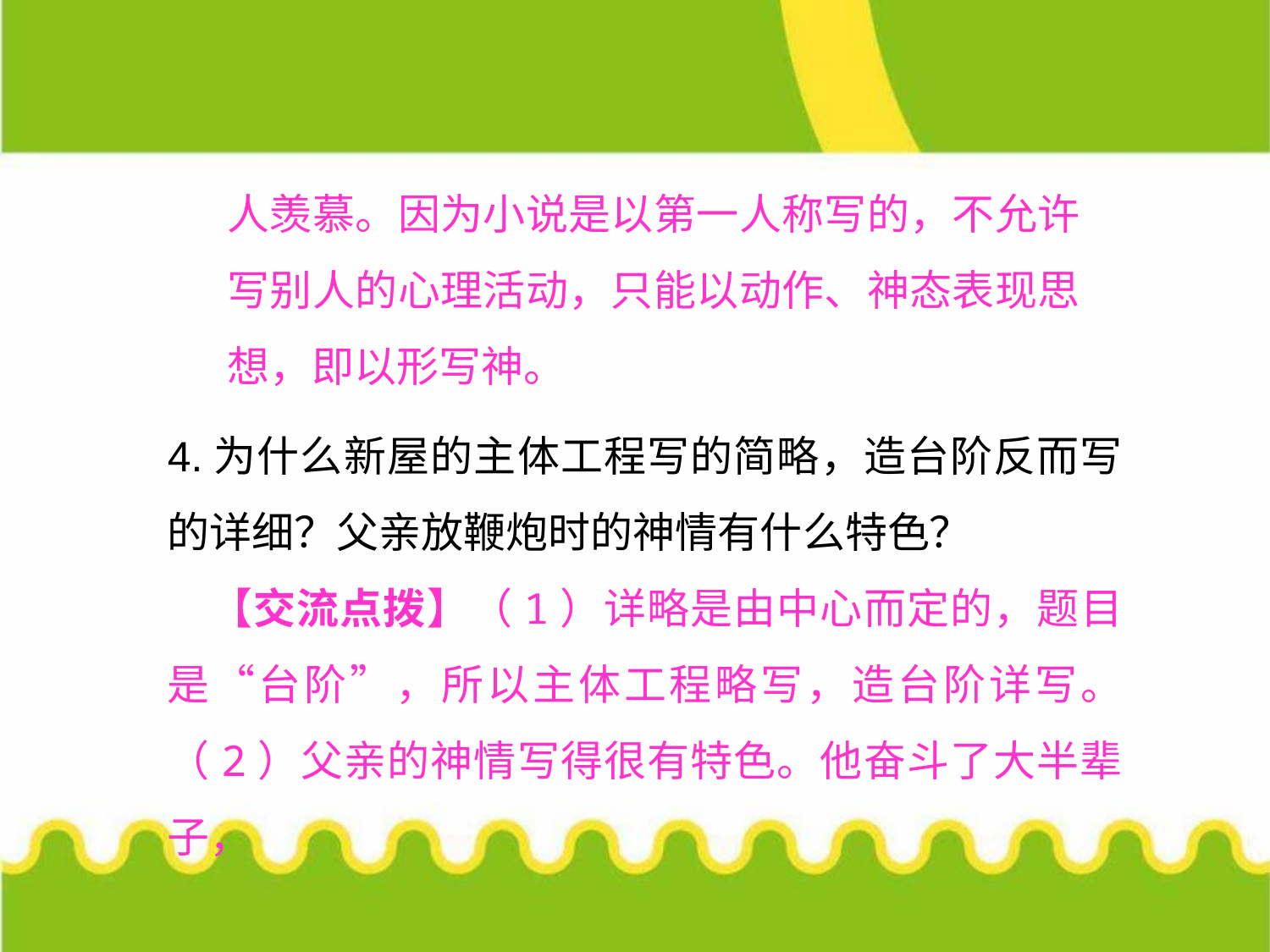

人羡慕。因为小说是以第一人称写的，不允许写别人的心理活动，只能以动作、神态表现思想，即以形写神。
4.为什么新屋的主体工程写的简略，造台阶反而写的详细？父亲放鞭炮时的神情有什么特色？
   【交流点拨】（1）详略是由中心而定的，题目是“台阶”，所以主体工程略写，造台阶详写。（2）父亲的神情写得很有特色。他奋斗了大半辈子，